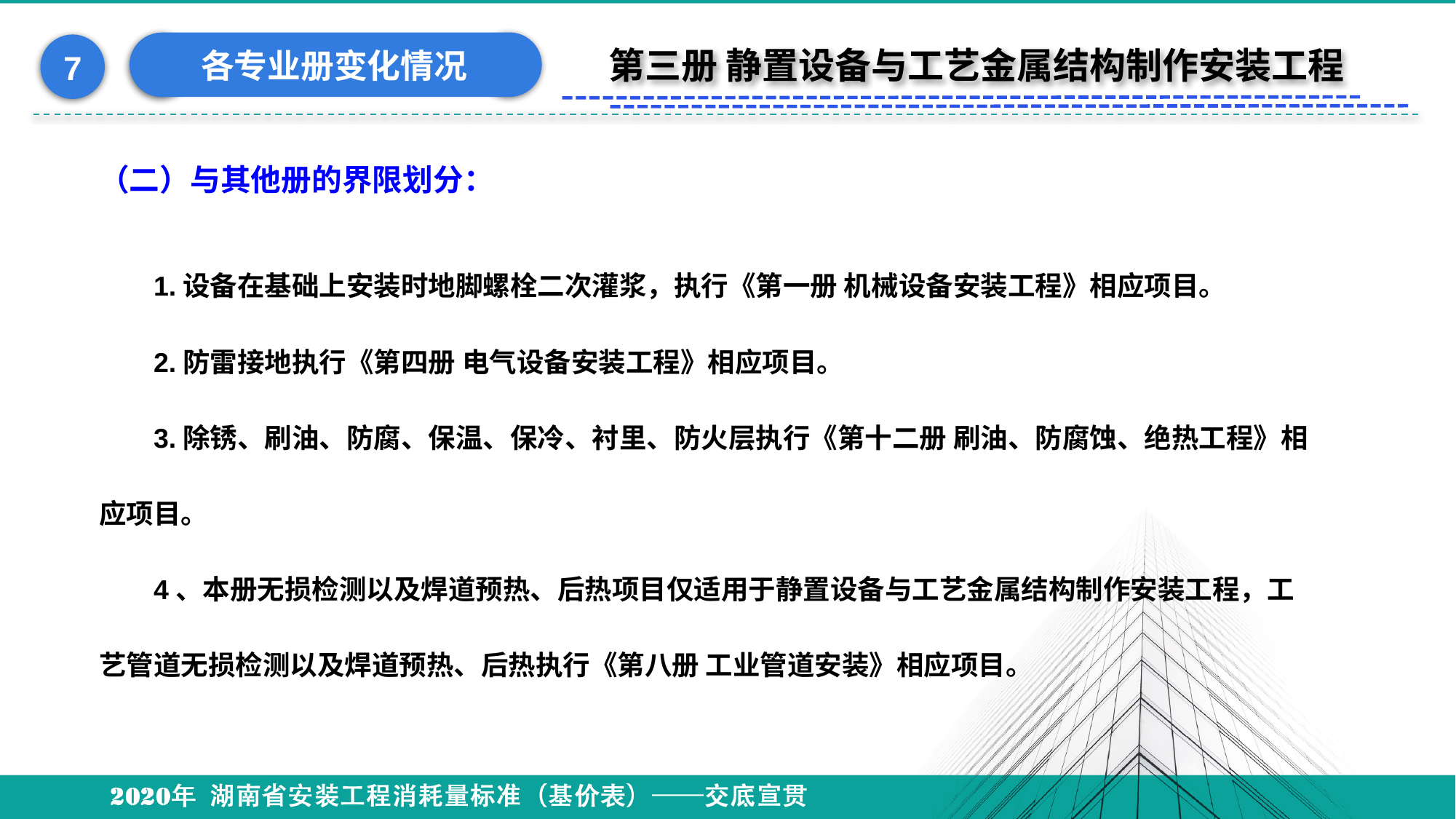

各专业册变化情况

7
第三册 静置设备与工艺金属结构制作安装工程
（二）与其他册的界限划分：

1.设备在基础上安装时地脚螺栓二次灌浆，执行《第一册 机械设备安装工程》相应项目。
2.防雷接地执行《第四册 电气设备安装工程》相应项目。
3.除锈、刷油、防腐、保温、保冷、衬里、防火层执行《第十二册 刷油、防腐蚀、绝热工程》相应项目。
4、本册无损检测以及焊道预热、后热项目仅适用于静置设备与工艺金属结构制作安装工程，工艺管道无损检测以及焊道预热、后热执行《第八册 工业管道安装》相应项目。